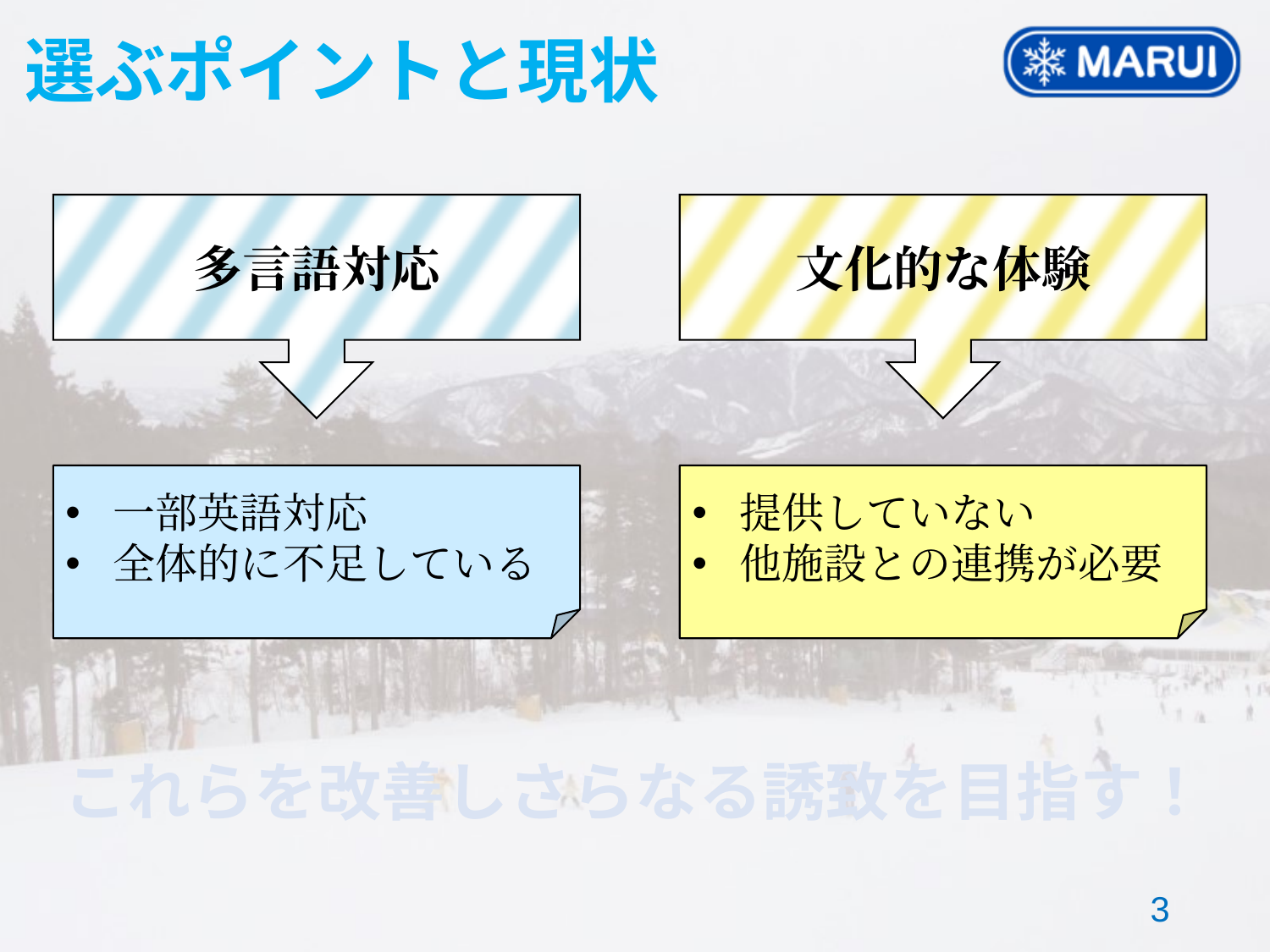

選ぶポイントと現状
多言語対応
文化的な体験
一部英語対応
全体的に不足している
提供していない
他施設との連携が必要
これらを改善しさらなる誘致を目指す！
3